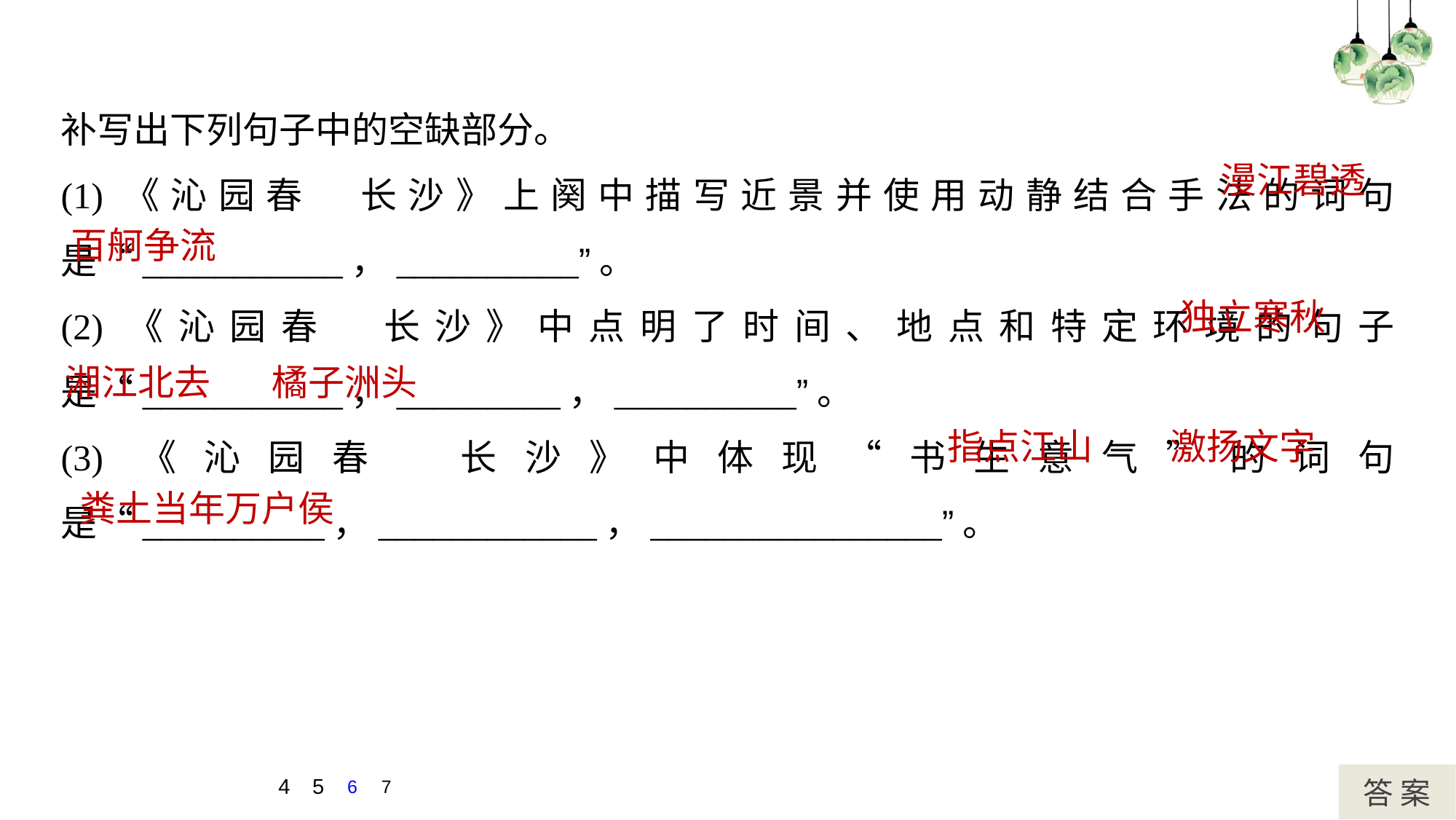

#
补写出下列句子中的空缺部分。
(1)《沁园春　长沙》上阕中描写近景并使用动静结合手法的词句是“___________，__________”。
(2)《沁园春　长沙》中点明了时间、地点和特定环境的句子是“___________，_________，__________”。
(3)《沁园春　长沙》中体现“书生意气”的词句是“__________，____________，________________”。
漫江碧透
百舸争流
独立寒秋
湘江北去　   橘子洲头
指点江山　     激扬文字
粪土当年万户侯
答 案
4
5
6
7